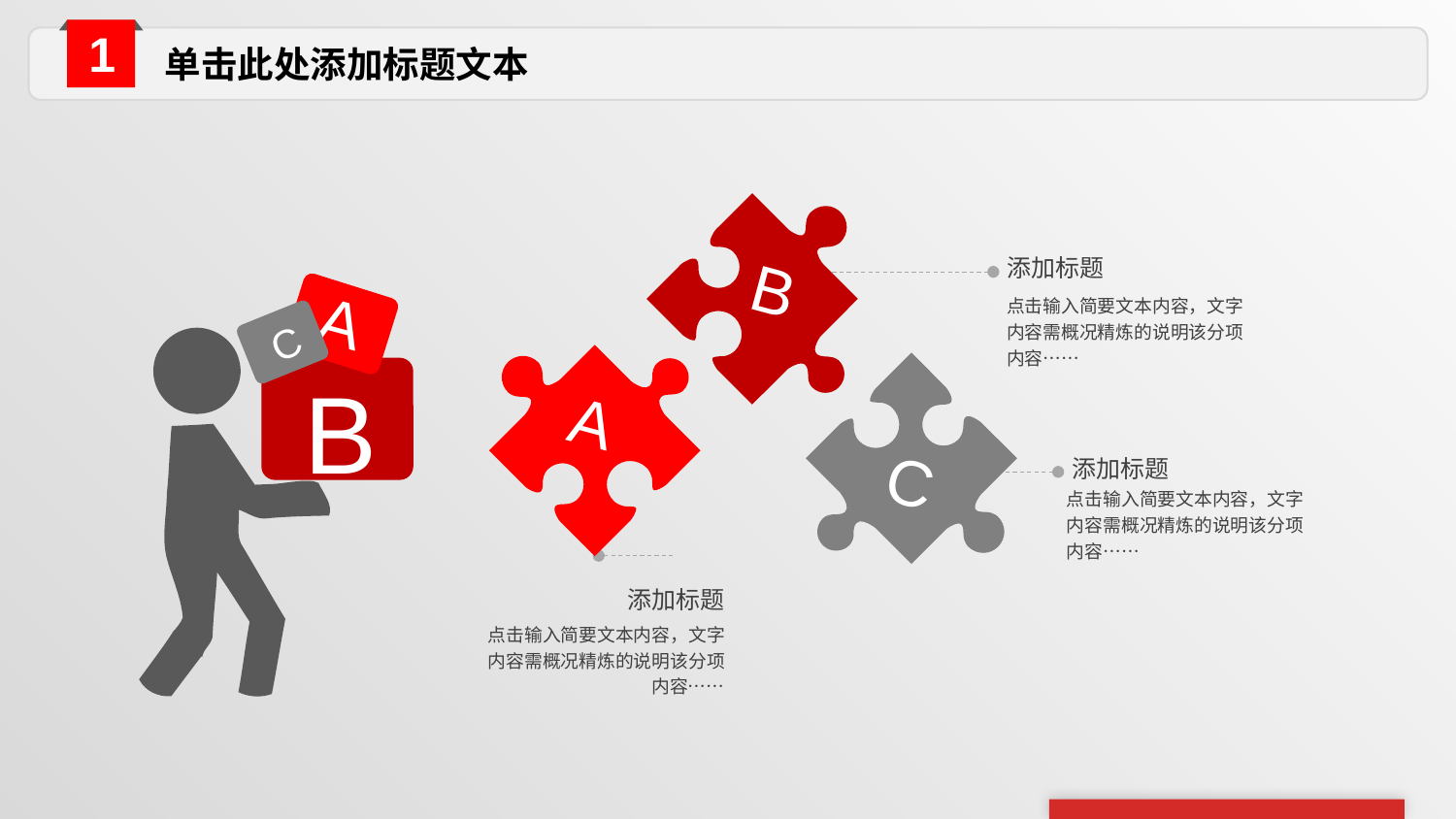

单击此处添加标题文本

B
添加标题

A

C

B

点击输入简要文本内容，文字内容需概况精炼的说明该分项内容……

A

C
添加标题

点击输入简要文本内容，文字内容需概况精炼的说明该分项内容……

添加标题
点击输入简要文本内容，文字内容需概况精炼的说明该分项内容……